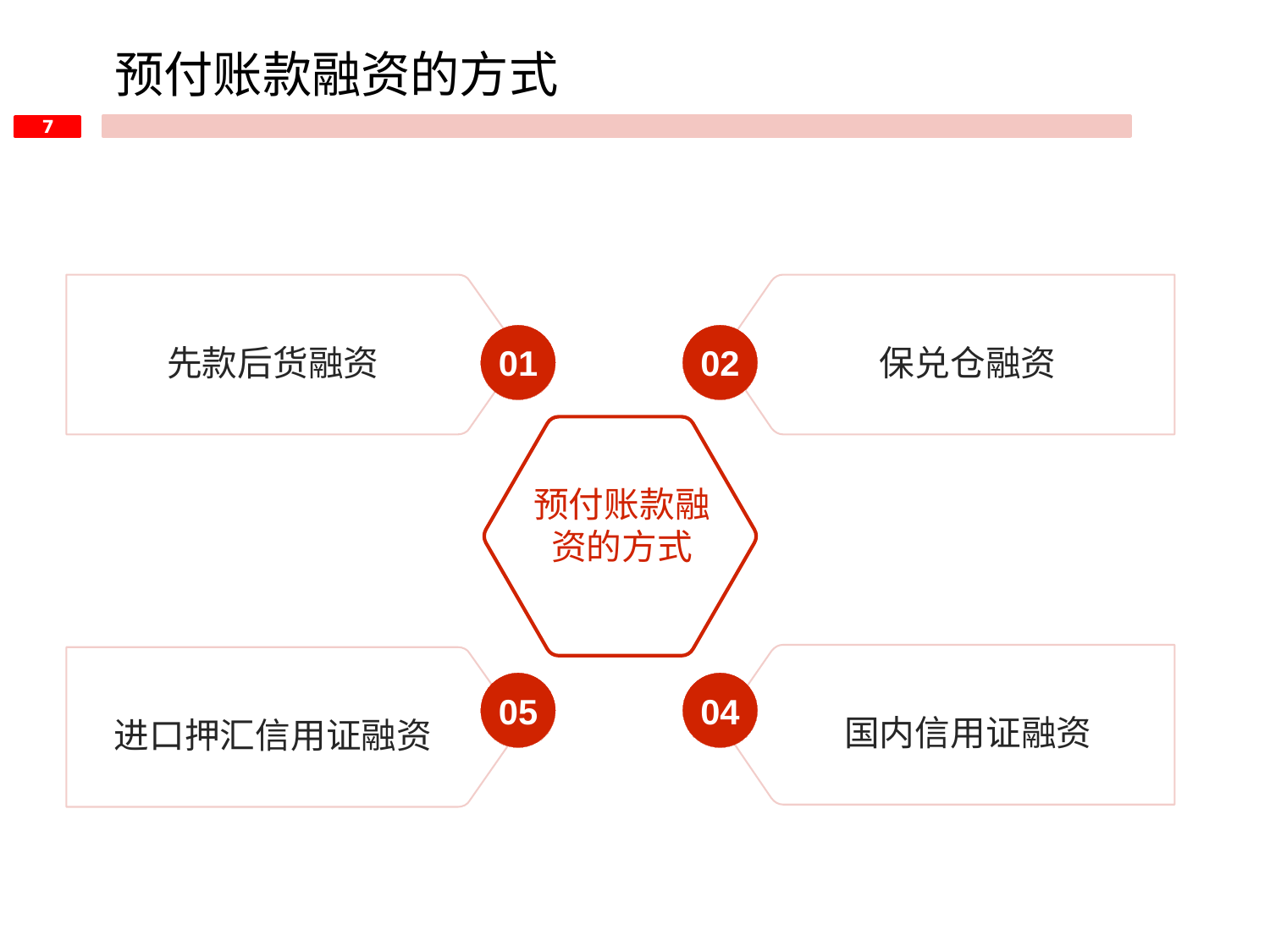

预付账款融资的方式
7
先款后货融资
保兑仓融资
01
02

预付账款融
资的方式
国内信用证融资
进口押汇信用证融资
05
04